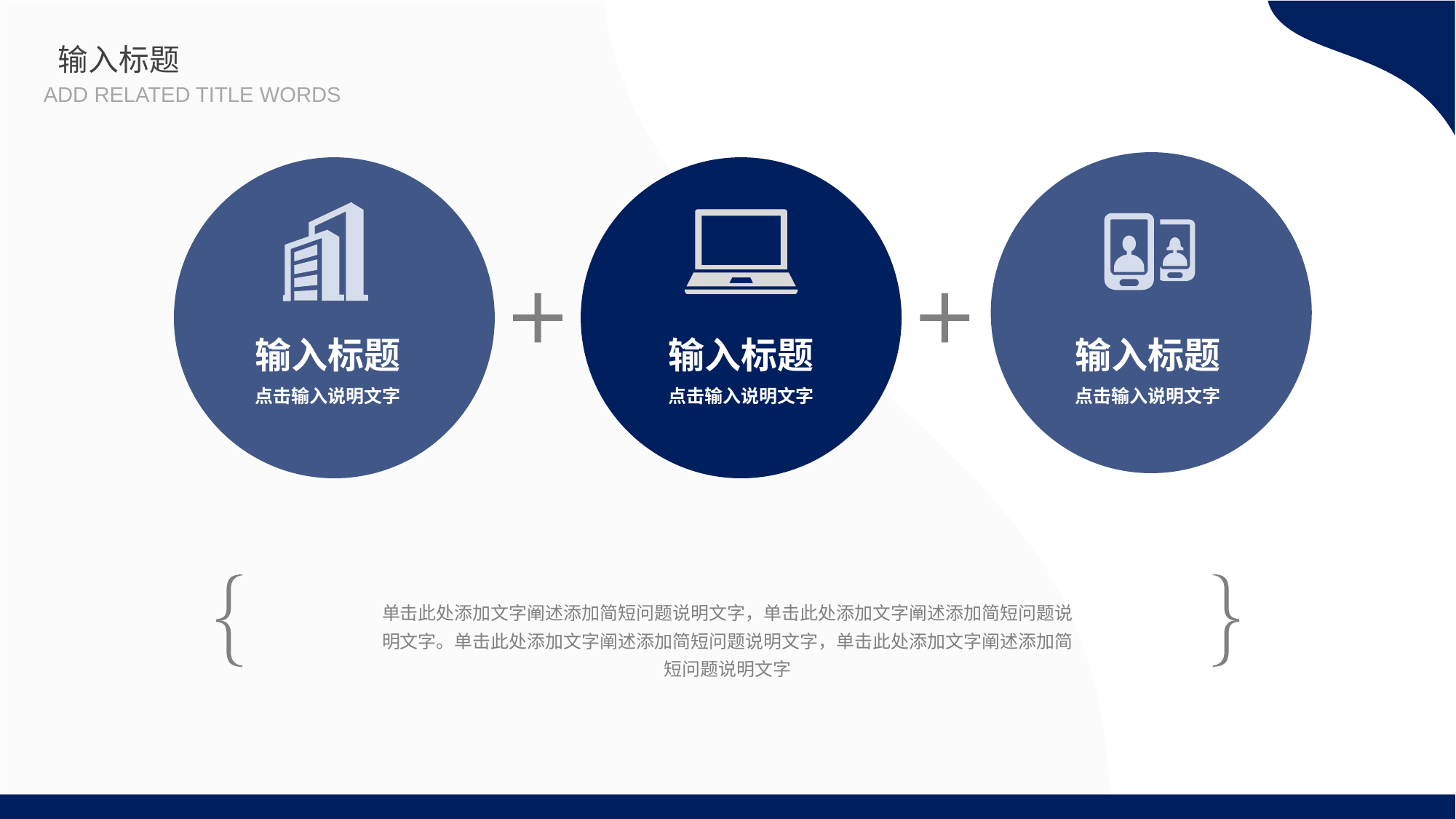

输入标题
ADD RELATED TITLE WORDS

输入标题
输入标题
输入标题
点击输入说明文字
点击输入说明文字
点击输入说明文字

单击此处添加文字阐述添加简短问题说明文字，单击此处添加文字阐述添加简短问题说明文字。单击此处添加文字阐述添加简短问题说明文字，单击此处添加文字阐述添加简短问题说明文字